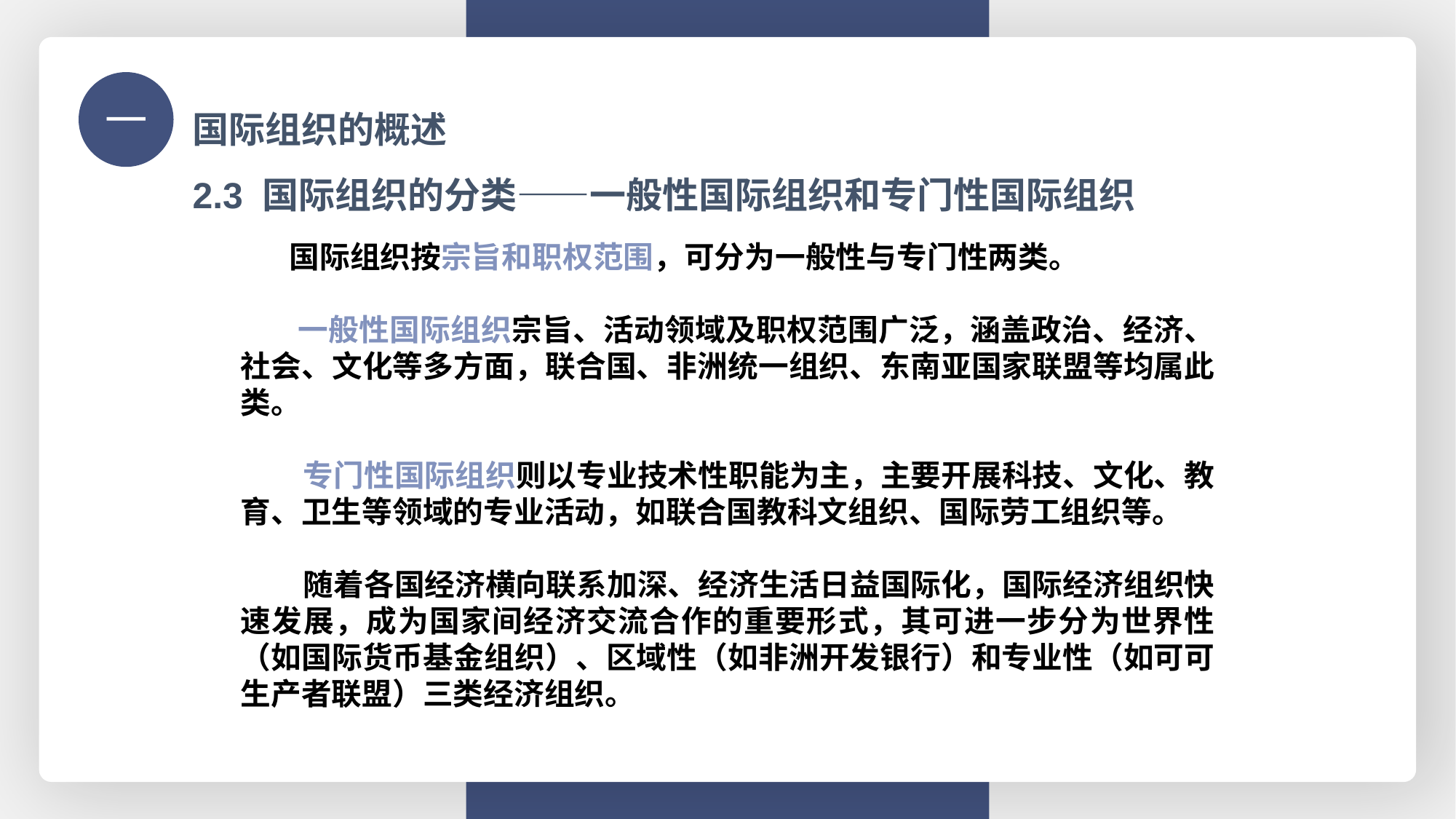

国际组织的概述
一
2.3 国际组织的分类——一般性国际组织和专门性国际组织
      国际组织按宗旨和职权范围，可分为一般性与专门性两类。

       一般性国际组织宗旨、活动领域及职权范围广泛，涵盖政治、经济、社会、文化等多方面，联合国、非洲统一组织、东南亚国家联盟等均属此类。

        专门性国际组织则以专业技术性职能为主，主要开展科技、文化、教育、卫生等领域的专业活动，如联合国教科文组织、国际劳工组织等。

        随着各国经济横向联系加深、经济生活日益国际化，国际经济组织快速发展，成为国家间经济交流合作的重要形式，其可进一步分为世界性（如国际货币基金组织）、区域性（如非洲开发银行）和专业性（如可可生产者联盟）三类经济组织。